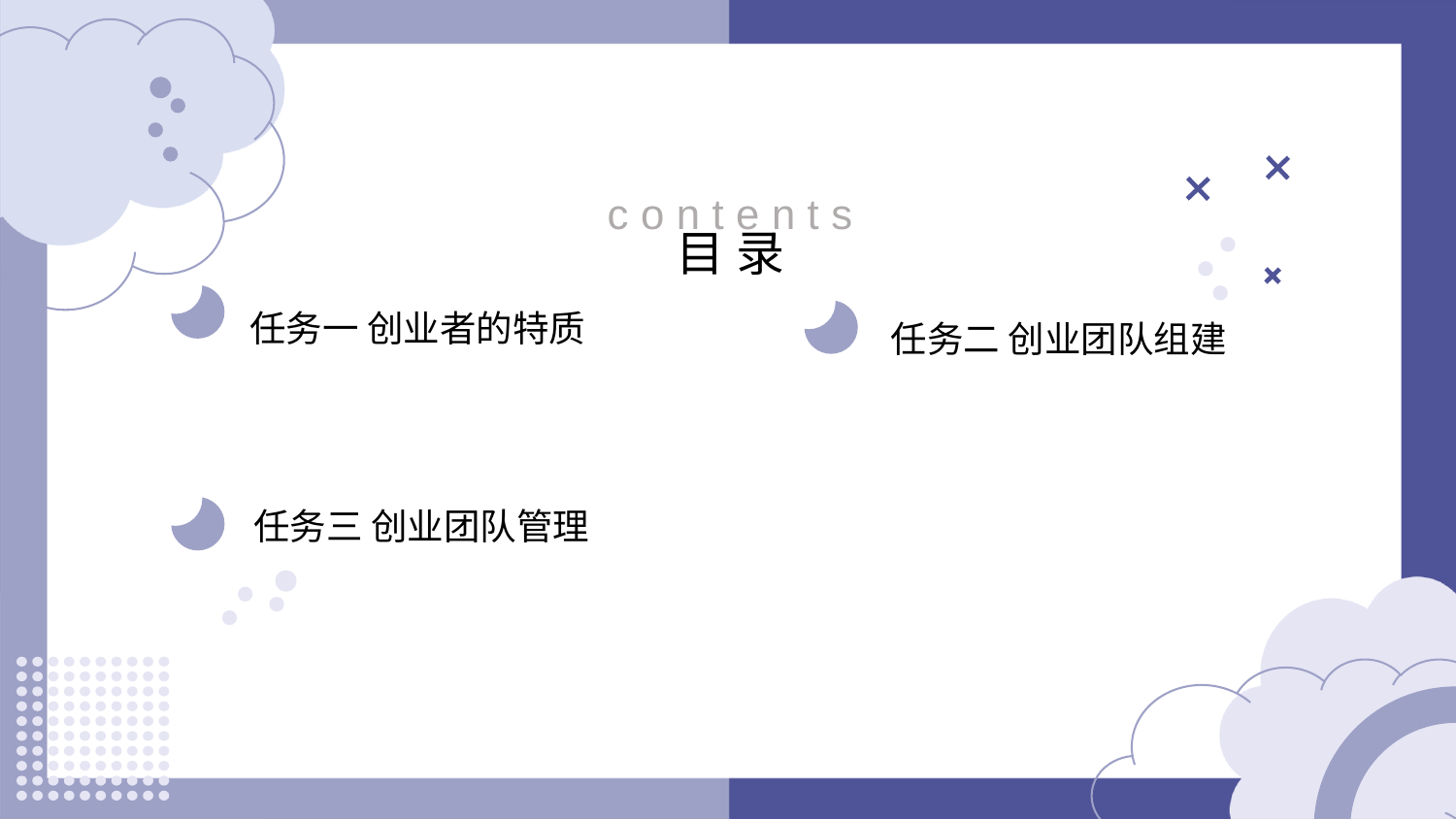

contents
目录

任务一 创业者的特质

任务二 创业团队组建
任务三 创业团队管理